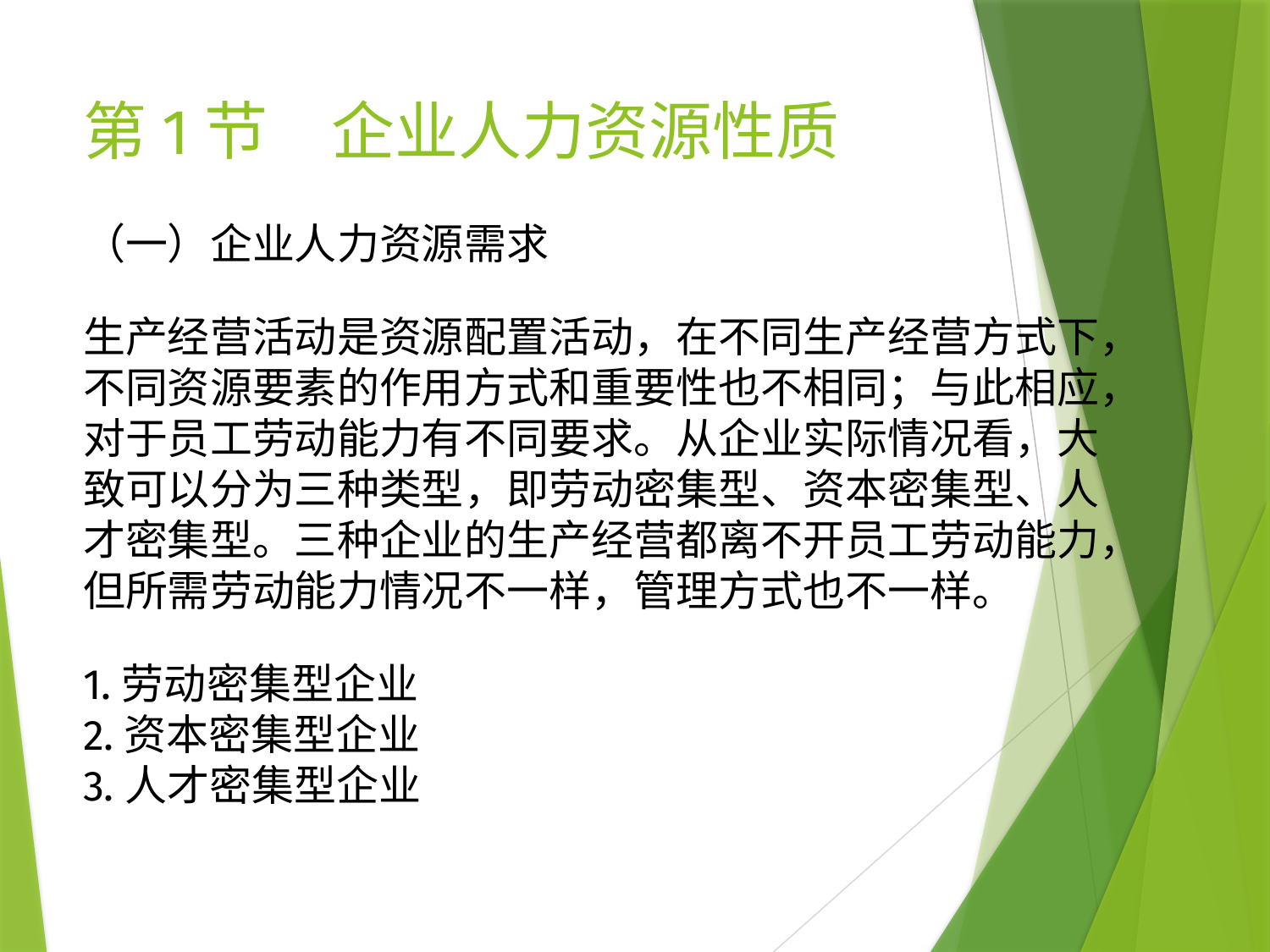

# 第1节　企业人力资源性质

（一）企业人力资源需求

生产经营活动是资源配置活动，在不同生产经营方式下，不同资源要素的作用方式和重要性也不相同；与此相应，对于员工劳动能力有不同要求。从企业实际情况看，大致可以分为三种类型，即劳动密集型、资本密集型、人才密集型。三种企业的生产经营都离不开员工劳动能力，但所需劳动能力情况不一样，管理方式也不一样。

1.劳动密集型企业
2.资本密集型企业
3.人才密集型企业